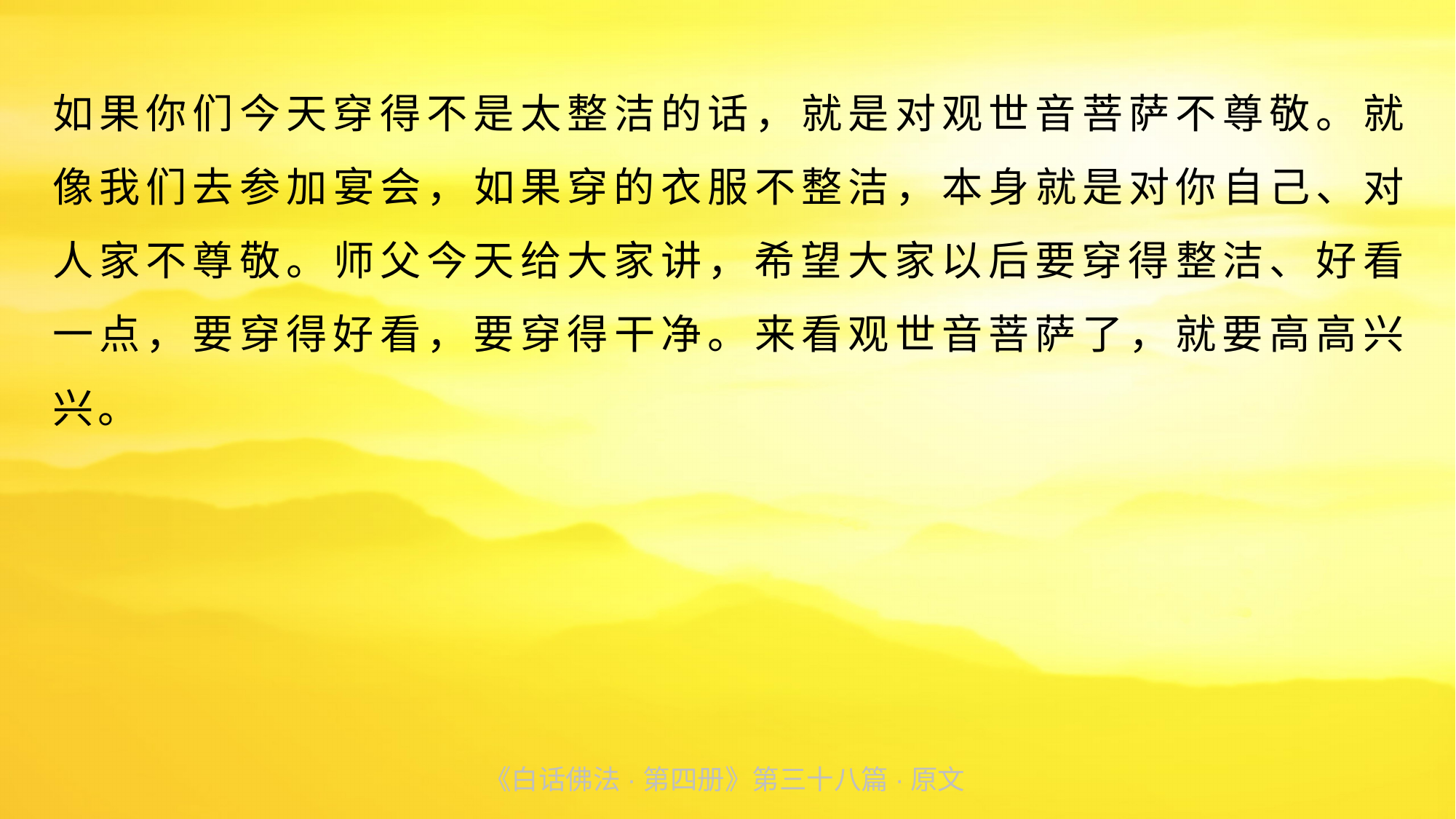

如果你们今天穿得不是太整洁的话，就是对观世音菩萨不尊敬。就像我们去参加宴会，如果穿的衣服不整洁，本身就是对你自己、对人家不尊敬。师父今天给大家讲，希望大家以后要穿得整洁、好看一点，要穿得好看，要穿得干净。来看观世音菩萨了，就要高高兴兴。

《白话佛法·第四册》第三十八篇·原文